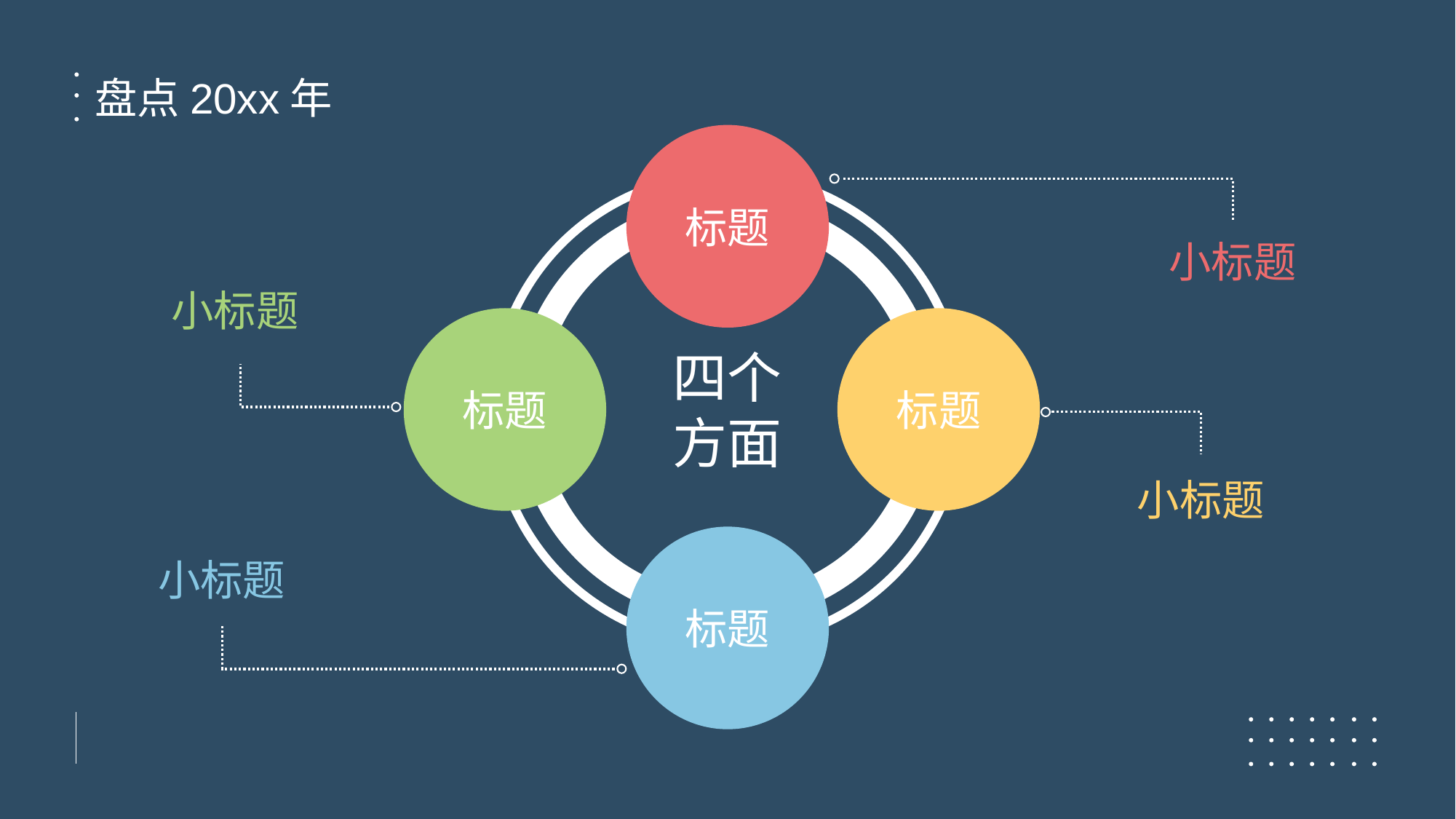

盘点20xx年
标题

小标题
小标题
标题
标题
四个方面

小标题
标题
小标题